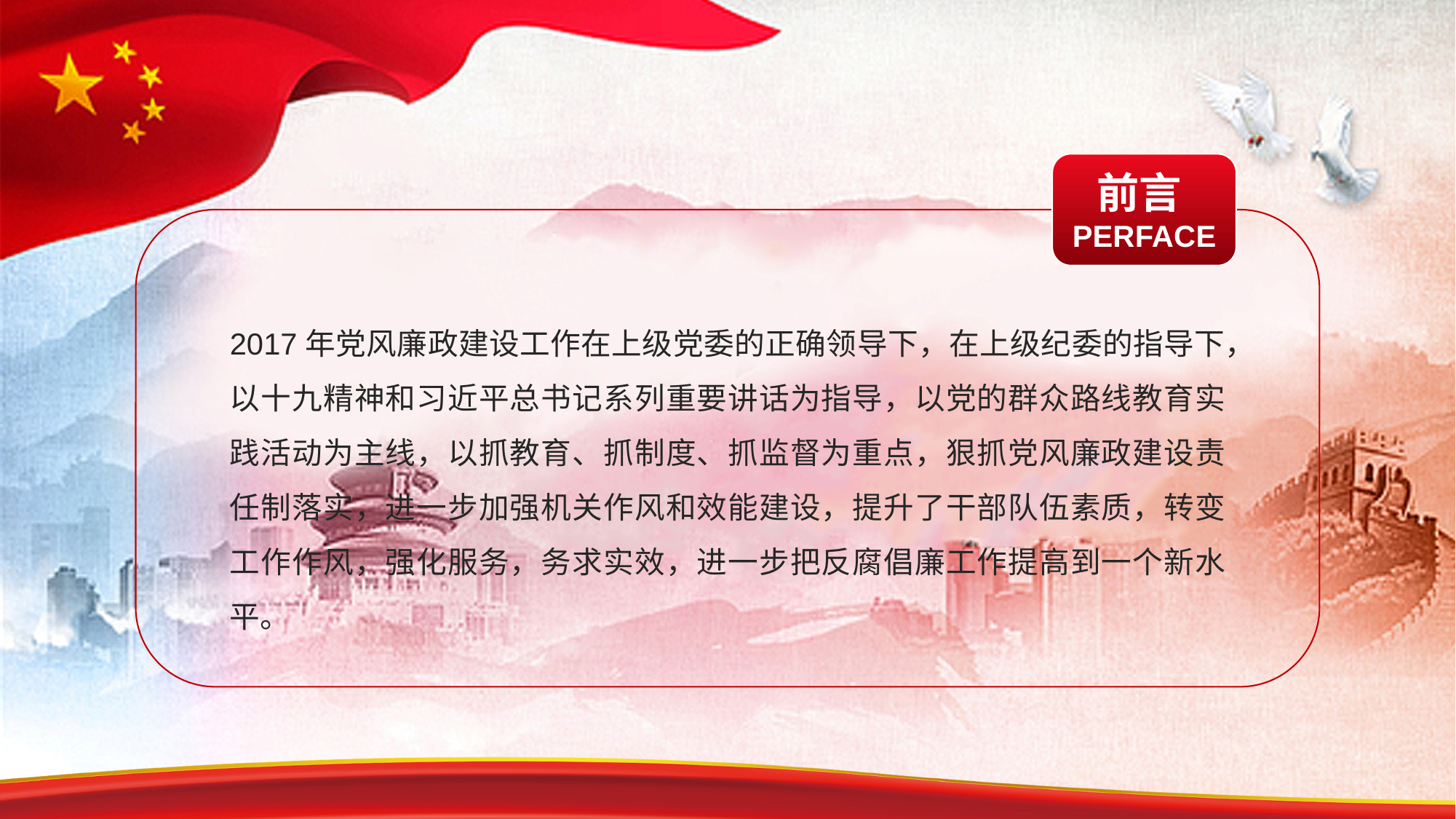

前言PERFACE

2017年党风廉政建设工作在上级党委的正确领导下，在上级纪委的指导下，以十九精神和习近平总书记系列重要讲话为指导，以党的群众路线教育实践活动为主线，以抓教育、抓制度、抓监督为重点，狠抓党风廉政建设责任制落实，进一步加强机关作风和效能建设，提升了干部队伍素质，转变工作作风，强化服务，务求实效，进一步把反腐倡廉工作提高到一个新水平。